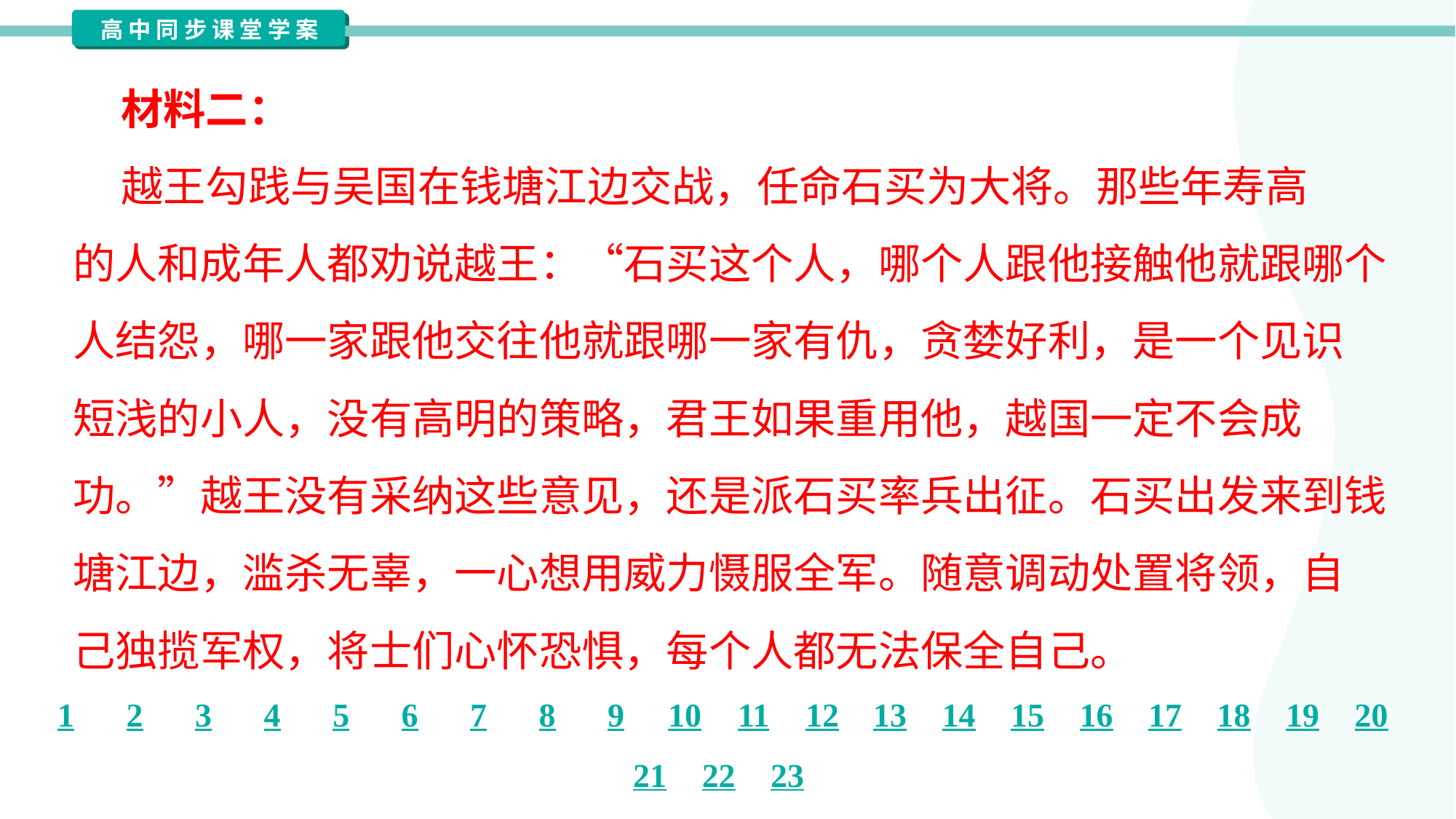

材料二：
    越王勾践与吴国在钱塘江边交战，任命石买为大将。那些年寿高
的人和成年人都劝说越王：“石买这个人，哪个人跟他接触他就跟哪个
人结怨，哪一家跟他交往他就跟哪一家有仇，贪婪好利，是一个见识
短浅的小人，没有高明的策略，君王如果重用他，越国一定不会成
功。”越王没有采纳这些意见，还是派石买率兵出征。石买出发来到钱
塘江边，滥杀无辜，一心想用威力慑服全军。随意调动处置将领，自
己独揽军权，将士们心怀恐惧，每个人都无法保全自己。